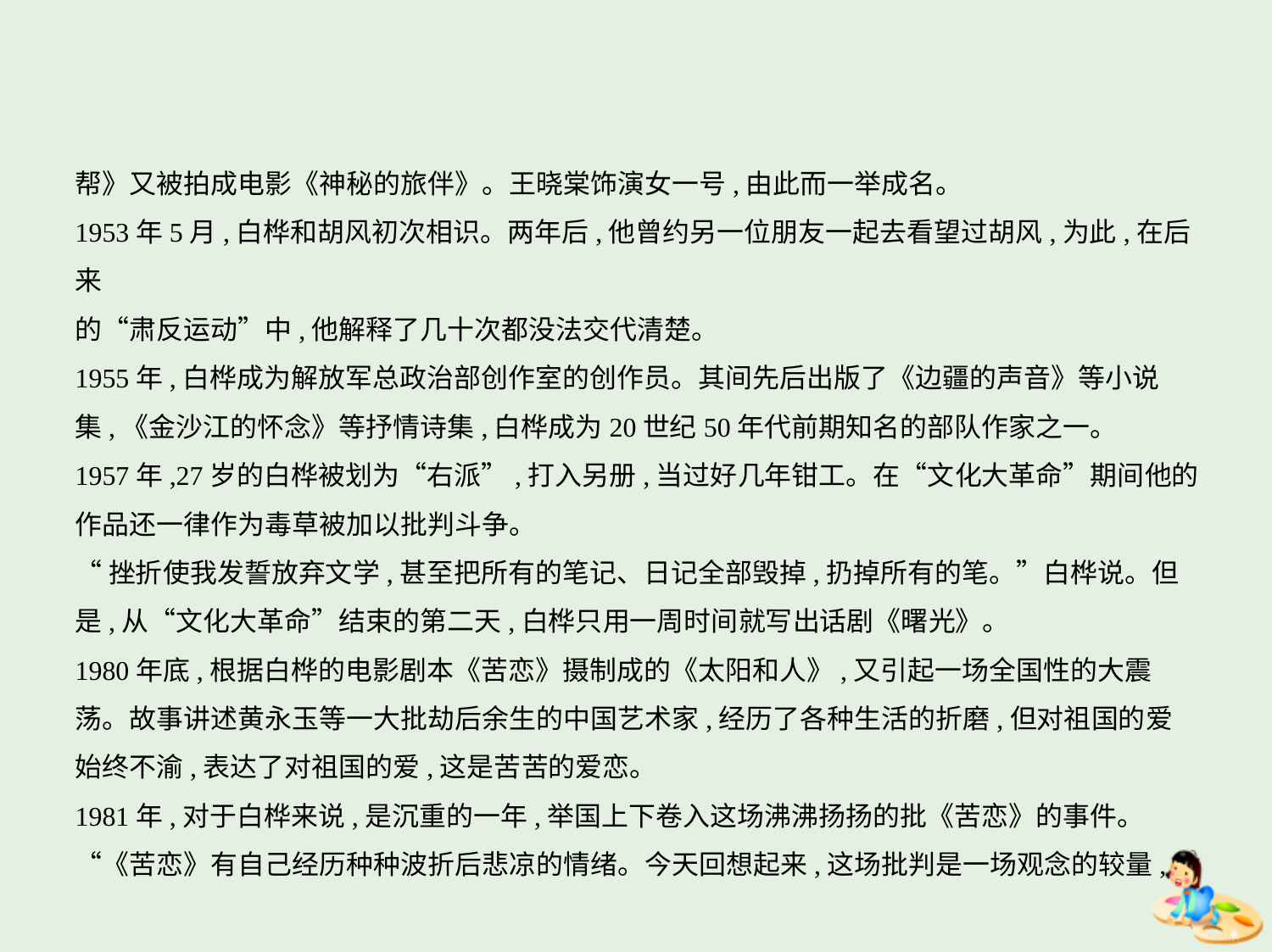

帮》又被拍成电影《神秘的旅伴》。王晓棠饰演女一号,由此而一举成名。
1953年5月,白桦和胡风初次相识。两年后,他曾约另一位朋友一起去看望过胡风,为此,在后来
的“肃反运动”中,他解释了几十次都没法交代清楚。
1955年,白桦成为解放军总政治部创作室的创作员。其间先后出版了《边疆的声音》等小说
集,《金沙江的怀念》等抒情诗集,白桦成为20世纪50年代前期知名的部队作家之一。
1957年,27岁的白桦被划为“右派”,打入另册,当过好几年钳工。在“文化大革命”期间他的
作品还一律作为毒草被加以批判斗争。
“挫折使我发誓放弃文学,甚至把所有的笔记、日记全部毁掉,扔掉所有的笔。”白桦说。但
是,从“文化大革命”结束的第二天,白桦只用一周时间就写出话剧《曙光》。
1980年底,根据白桦的电影剧本《苦恋》摄制成的《太阳和人》,又引起一场全国性的大震
荡。故事讲述黄永玉等一大批劫后余生的中国艺术家,经历了各种生活的折磨,但对祖国的爱
始终不渝,表达了对祖国的爱,这是苦苦的爱恋。
1981年,对于白桦来说,是沉重的一年,举国上下卷入这场沸沸扬扬的批《苦恋》的事件。
“《苦恋》有自己经历种种波折后悲凉的情绪。今天回想起来,这场批判是一场观念的较量,